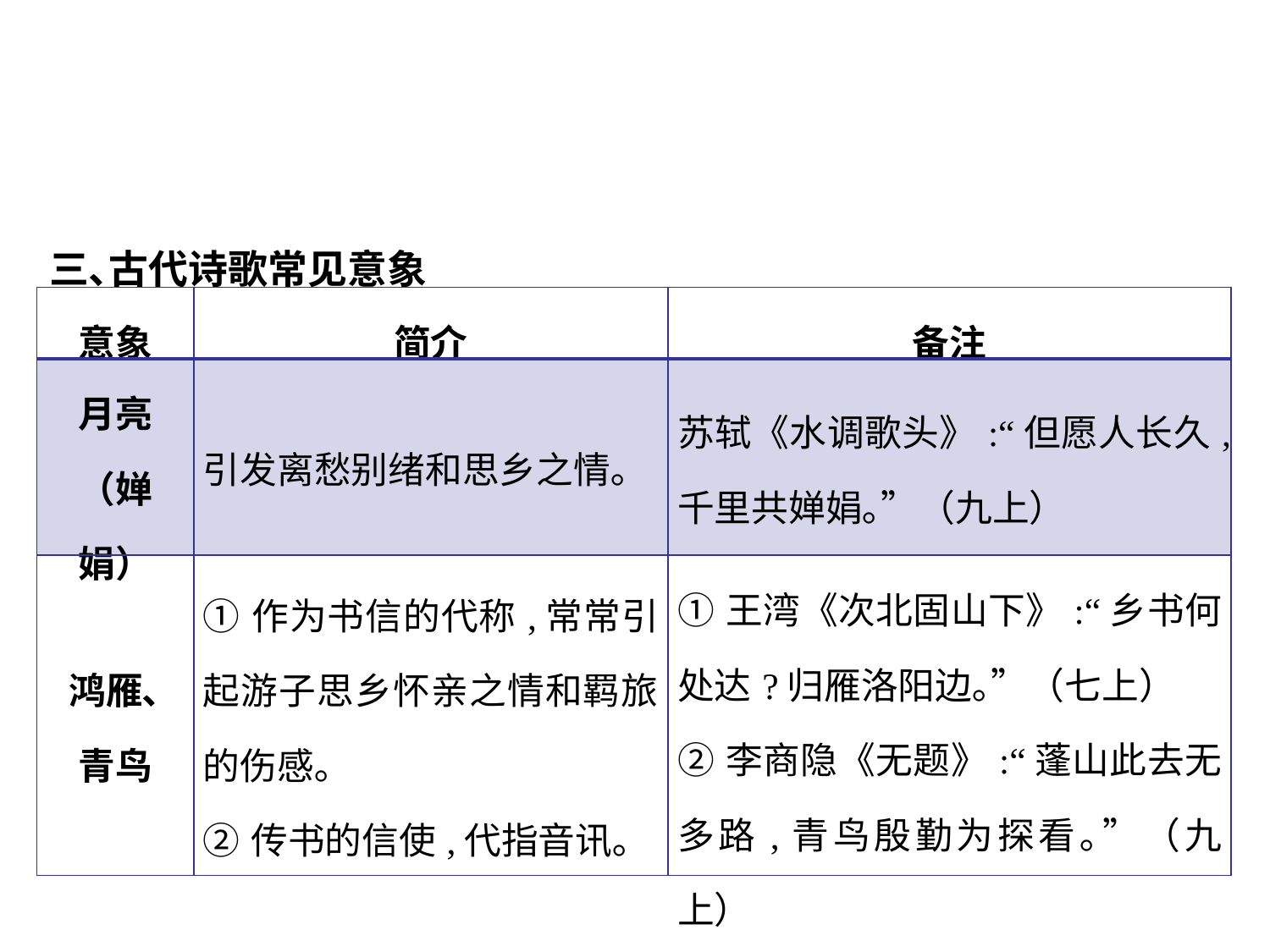

三､古代诗歌常见意象
| 意象 | 简介 | 备注 |
| --- | --- | --- |
| 月亮 （婵娟） | 引发离愁别绪和思乡之情｡ | 苏轼《水调歌头》:“但愿人长久,千里共婵娟｡”（九上） |
| 鸿雁､ 青鸟 | ①作为书信的代称,常常引起游子思乡怀亲之情和羁旅的伤感｡ ②传书的信使,代指音讯｡ | ①王湾《次北固山下》:“乡书何处达?归雁洛阳边｡”（七上） ②李商隐《无题》:“蓬山此去无多路,青鸟殷勤为探看｡”（九上） |